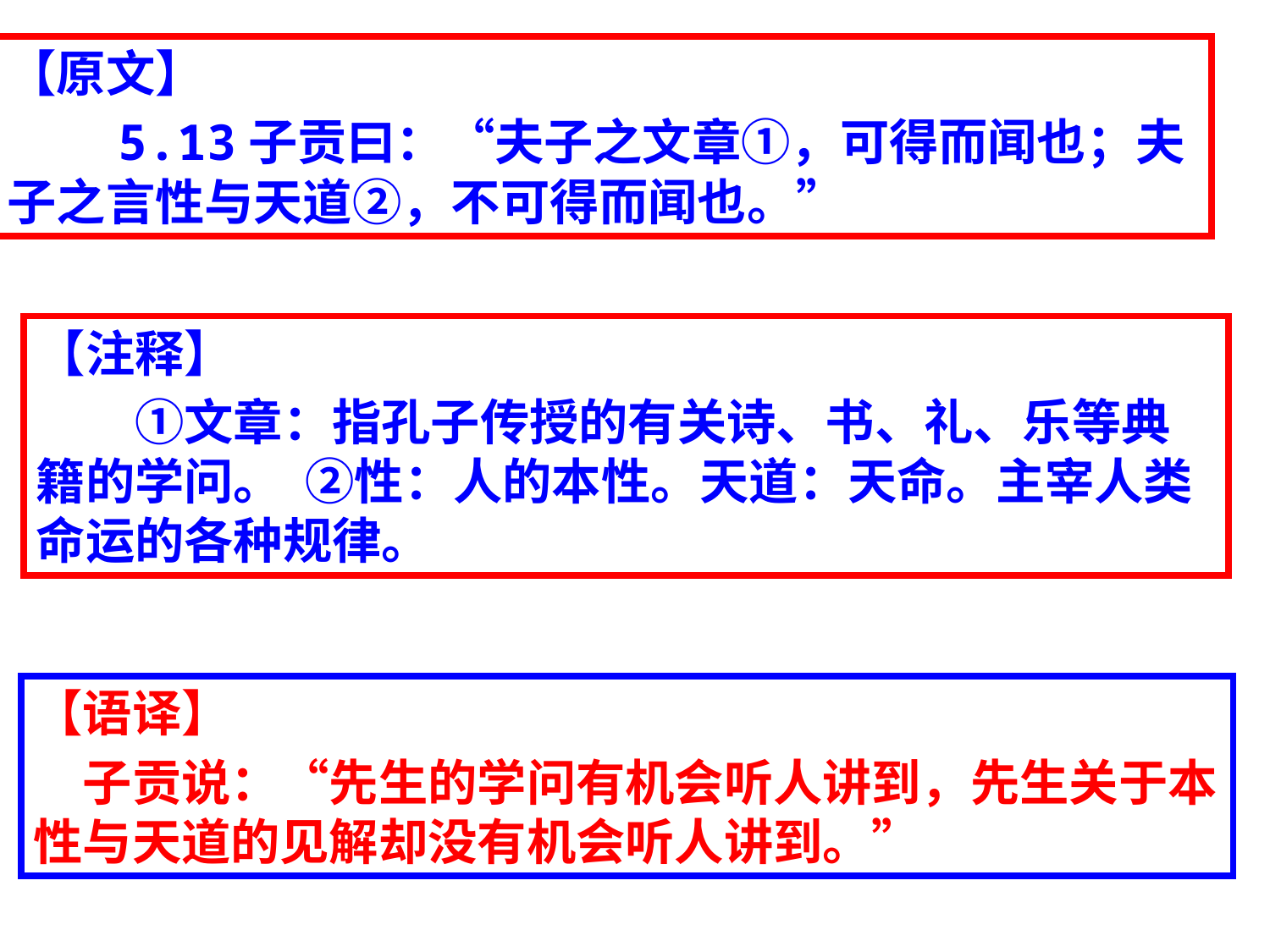

【原文】
　　5.13子贡曰：“夫子之文章①，可得而闻也；夫子之言性与天道②，不可得而闻也。”
【注释】
　　①文章：指孔子传授的有关诗、书、礼、乐等典籍的学问。  ②性：人的本性。天道：天命。主宰人类命运的各种规律。
【语译】
　子贡说：“先生的学问有机会听人讲到，先生关于本性与天道的见解却没有机会听人讲到。”